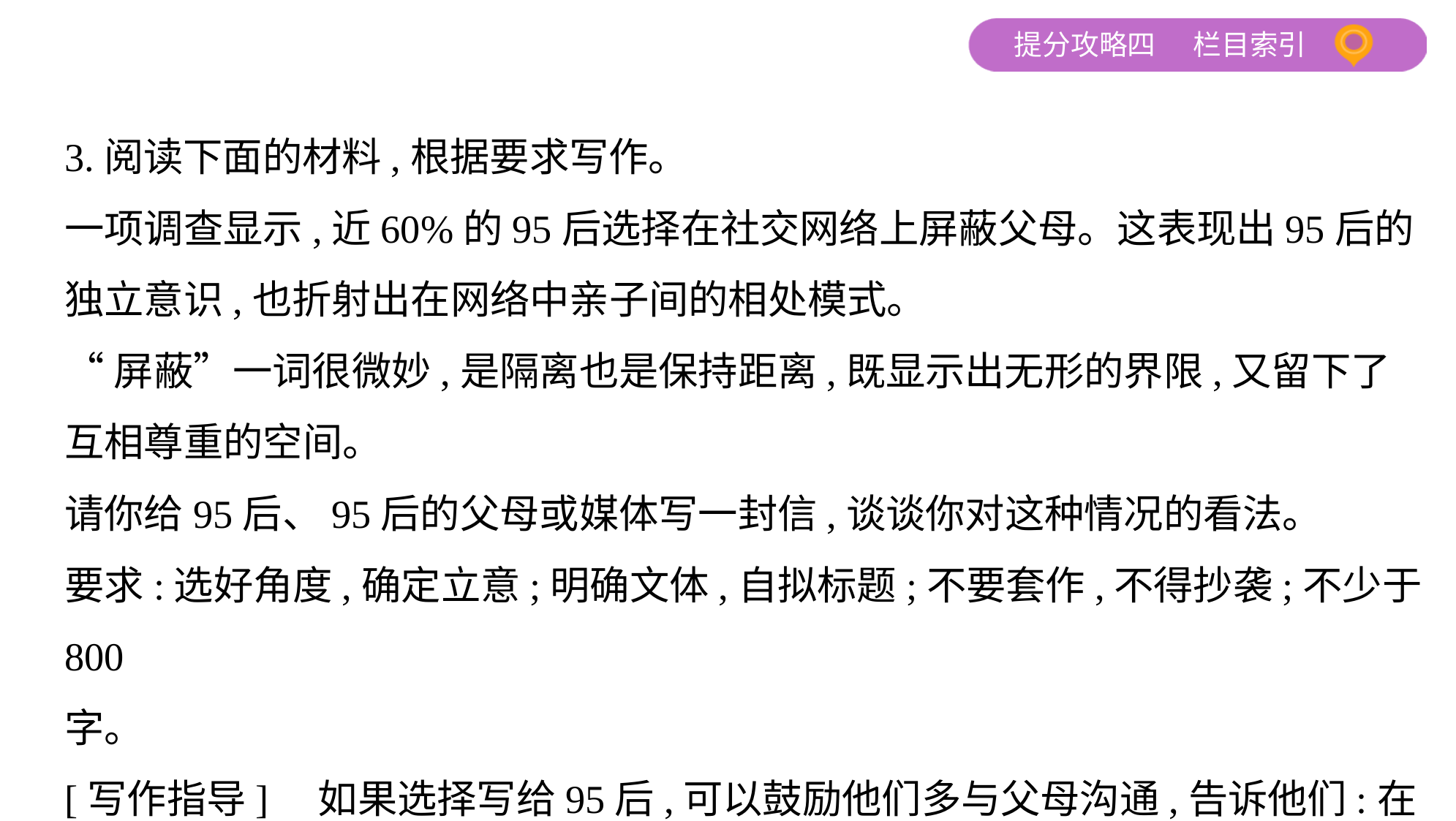

3.阅读下面的材料,根据要求写作。
一项调查显示,近60%的95后选择在社交网络上屏蔽父母。这表现出95后的
独立意识,也折射出在网络中亲子间的相处模式。
“屏蔽”一词很微妙,是隔离也是保持距离,既显示出无形的界限,又留下了
互相尊重的空间。
请你给95后、95后的父母或媒体写一封信,谈谈你对这种情况的看法。
要求:选好角度,确定立意;明确文体,自拟标题;不要套作,不得抄袭;不少于800
字。
[写作指导]　如果选择写给95后,可以鼓励他们多与父母沟通,告诉他们:在社